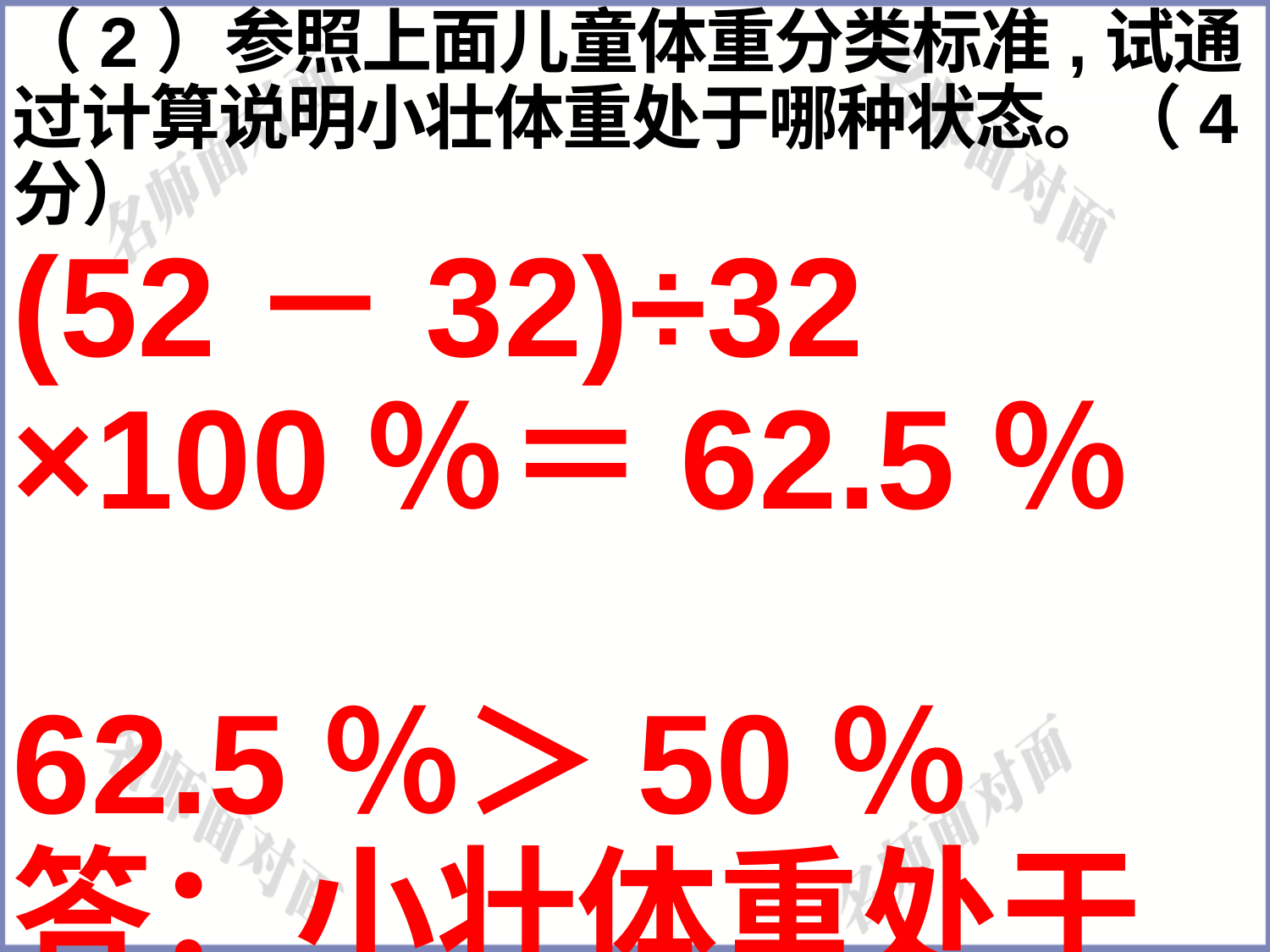

（2）参照上面儿童体重分类标准,试通过计算说明小壮体重处于哪种状态。（4分）
(52－32)÷32
×100％＝62.5％
62.5％＞50％
答：小壮体重处于重度肥胖状态。